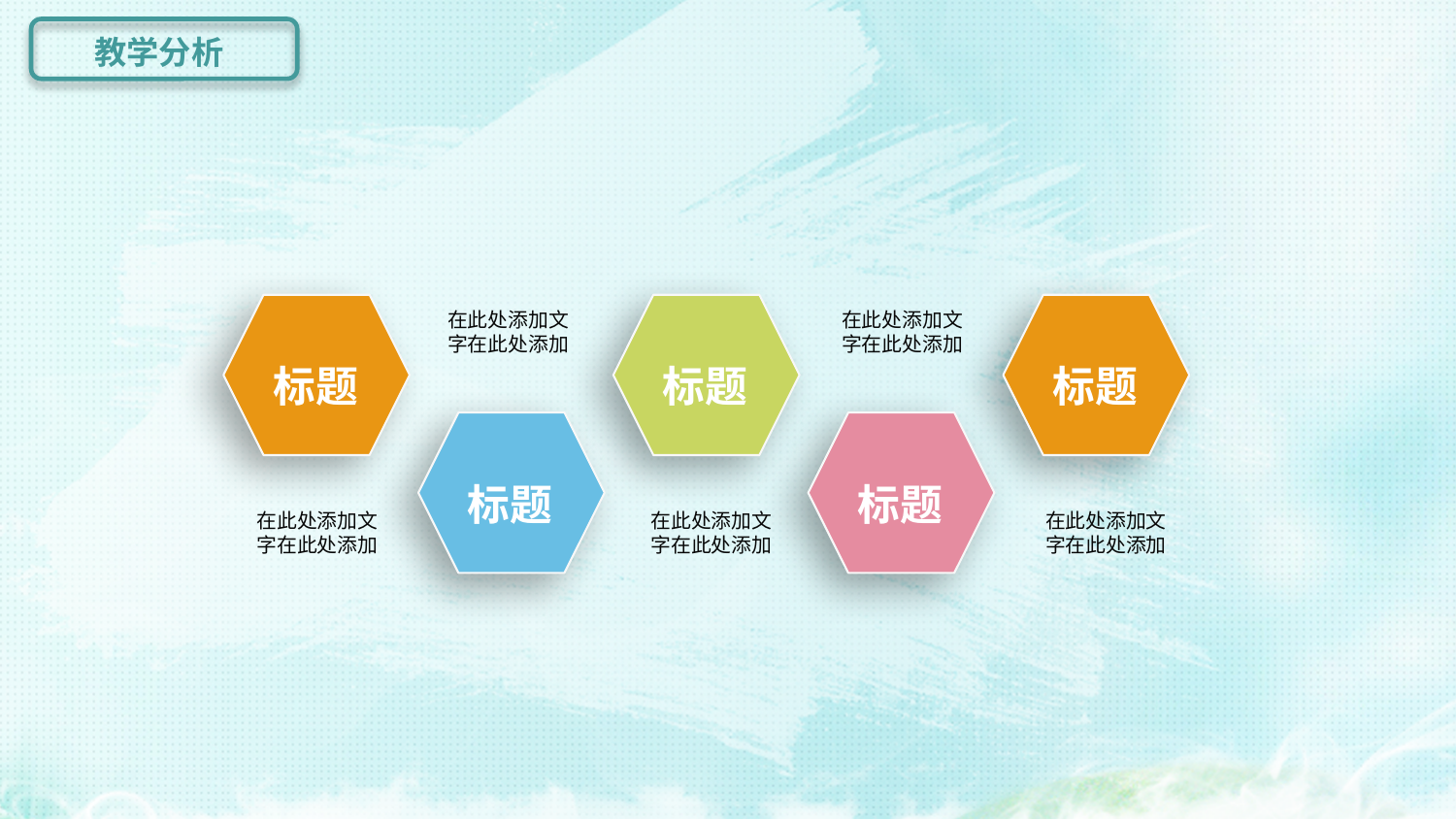

教学分析

在此处添加文字在此处添加
在此处添加文字在此处添加
标题
标题
标题

标题
标题
在此处添加文字在此处添加
在此处添加文字在此处添加
在此处添加文字在此处添加